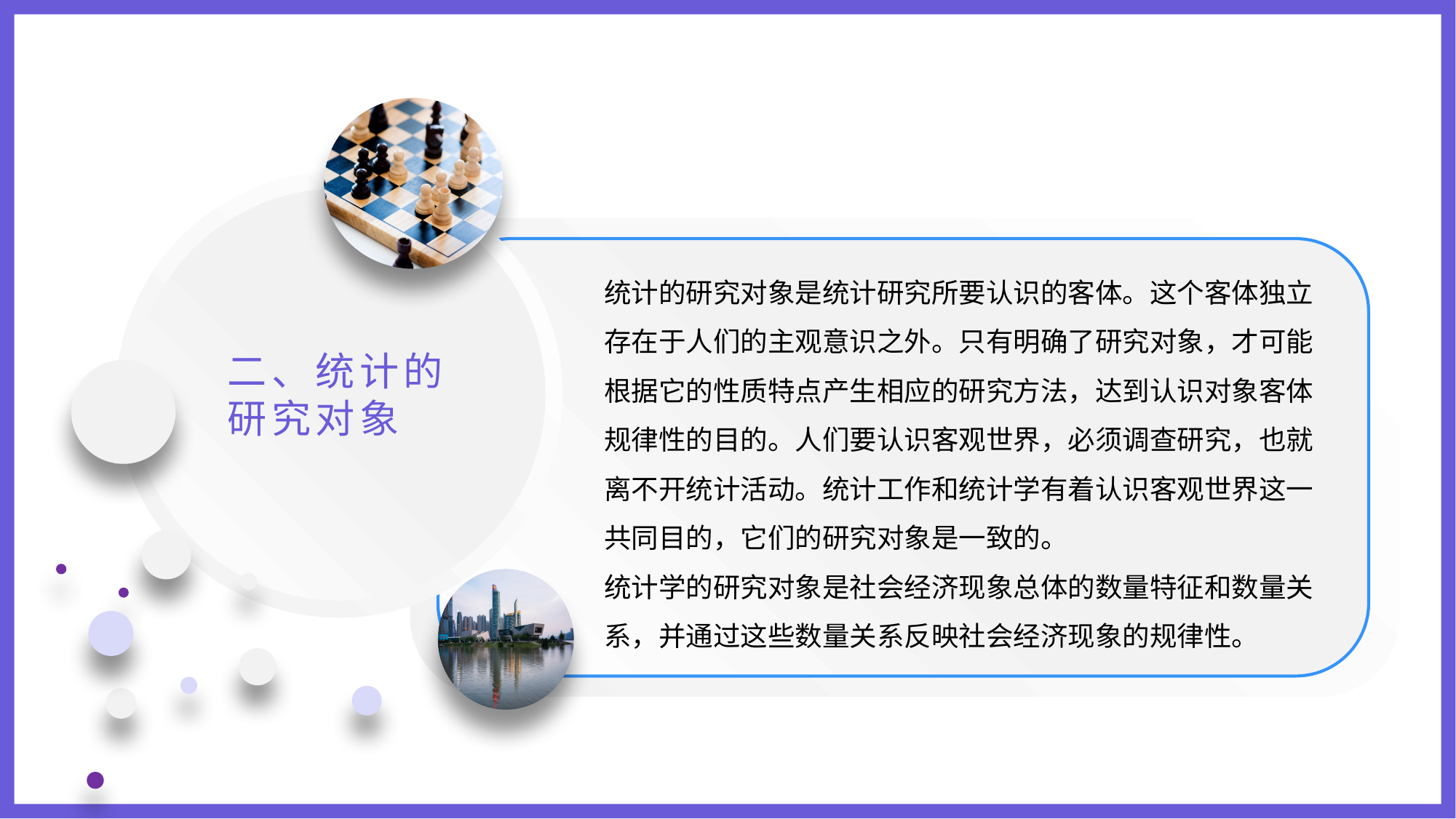

统计的研究对象是统计研究所要认识的客体。这个客体独立存在于人们的主观意识之外。只有明确了研究对象，才可能根据它的性质特点产生相应的研究方法，达到认识对象客体规律性的目的。人们要认识客观世界，必须调查研究，也就离不开统计活动。统计工作和统计学有着认识客观世界这一共同目的，它们的研究对象是一致的。
统计学的研究对象是社会经济现象总体的数量特征和数量关系，并通过这些数量关系反映社会经济现象的规律性。
二、统计的研究对象